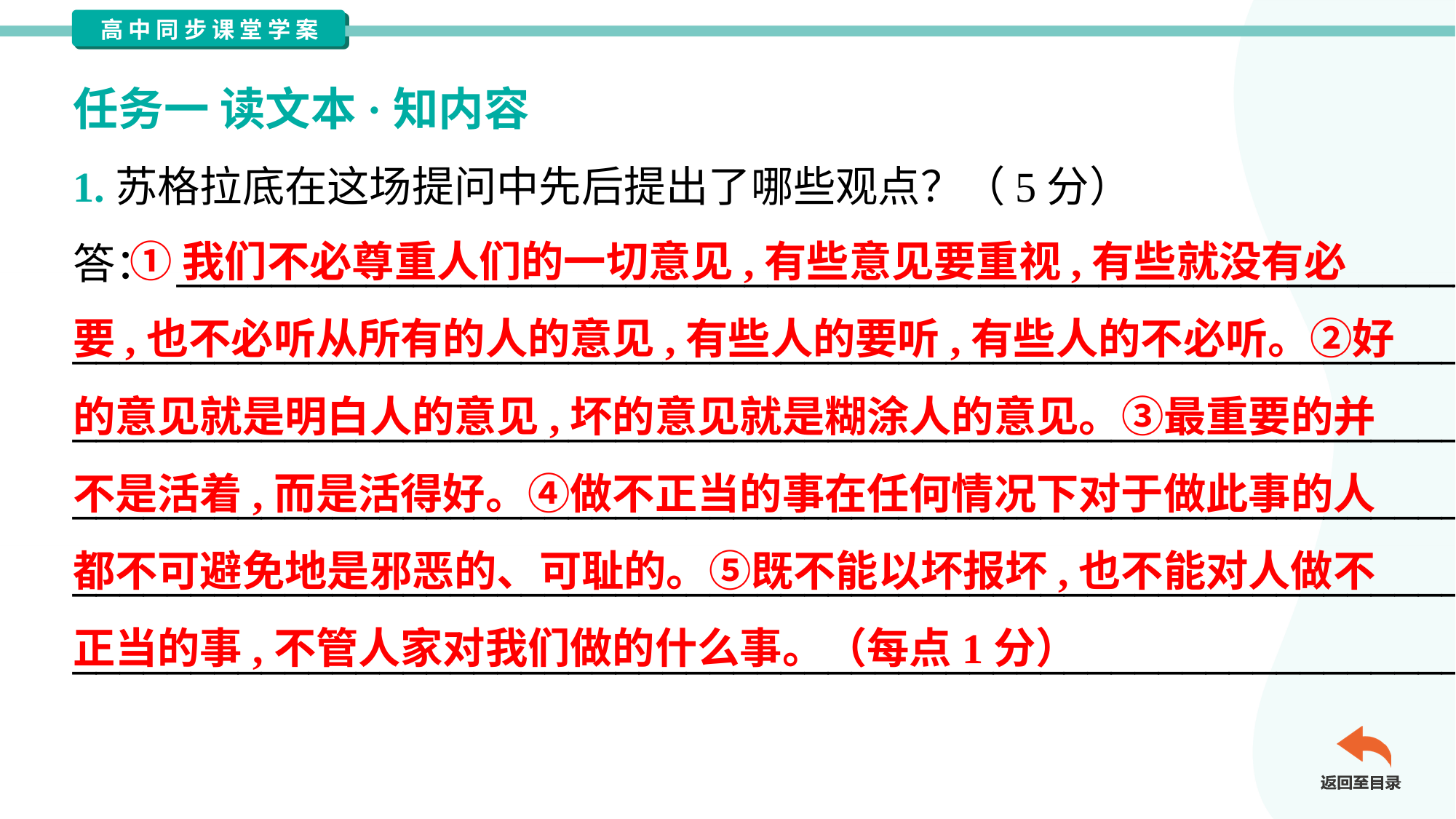

任务一 读文本·知内容
1.苏格拉底在这场提问中先后提出了哪些观点？（5分）
答： ________________________________________________________
_____________________________________________________________
_____________________________________________________________
_____________________________________________________________
_____________________________________________________________
_____________________________________________________________
      ①我们不必尊重人们的一切意见,有些意见要重视,有些就没有必
要,也不必听从所有的人的意见,有些人的要听,有些人的不必听。②好
的意见就是明白人的意见,坏的意见就是糊涂人的意见。③最重要的并
不是活着,而是活得好。④做不正当的事在任何情况下对于做此事的人
都不可避免地是邪恶的、可耻的。⑤既不能以坏报坏,也不能对人做不
正当的事,不管人家对我们做的什么事。（每点1分）